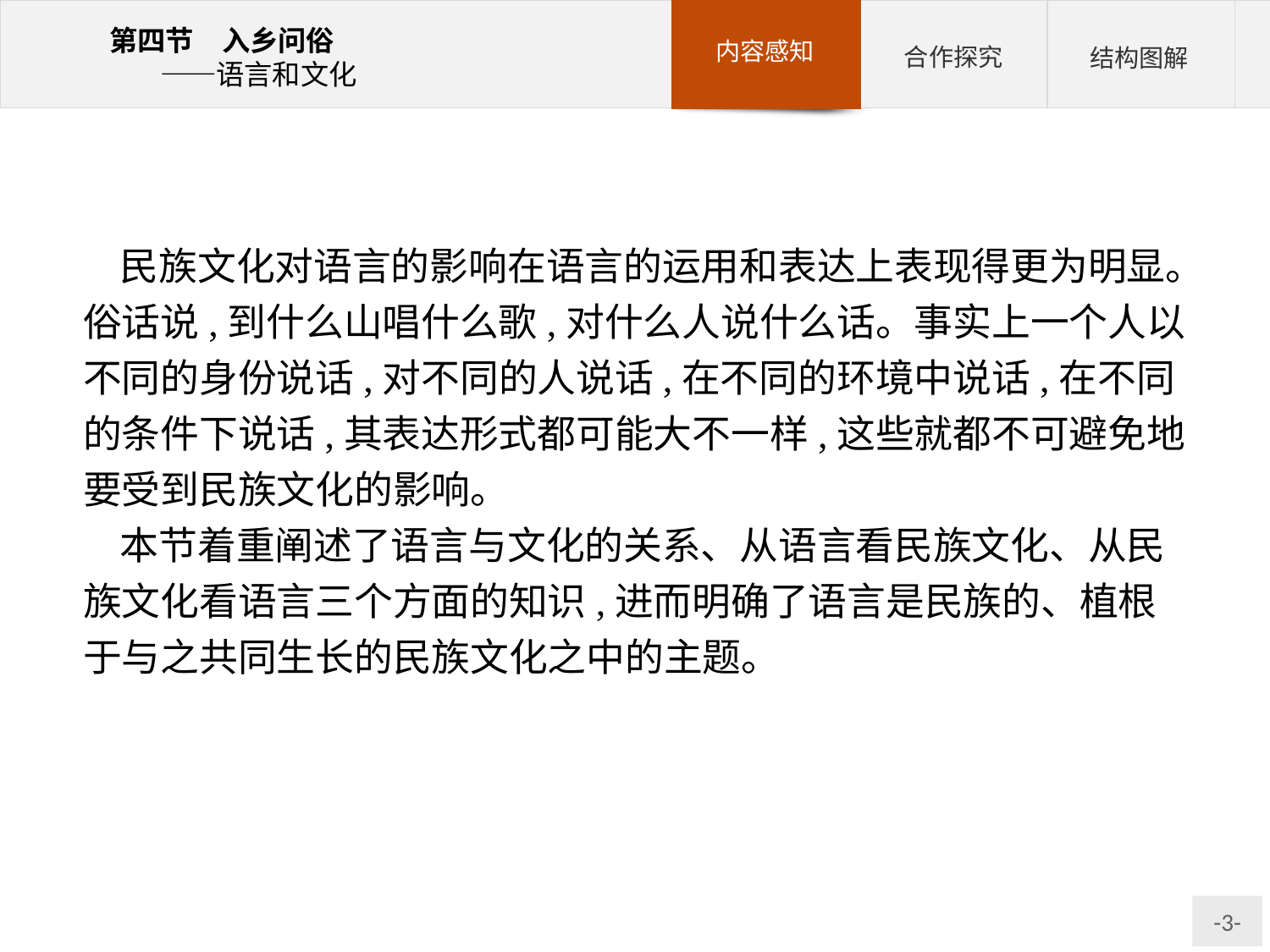

民族文化对语言的影响在语言的运用和表达上表现得更为明显。俗话说,到什么山唱什么歌,对什么人说什么话。事实上一个人以不同的身份说话,对不同的人说话,在不同的环境中说话,在不同的条件下说话,其表达形式都可能大不一样,这些就都不可避免地要受到民族文化的影响。
本节着重阐述了语言与文化的关系、从语言看民族文化、从民族文化看语言三个方面的知识,进而明确了语言是民族的、植根于与之共同生长的民族文化之中的主题。